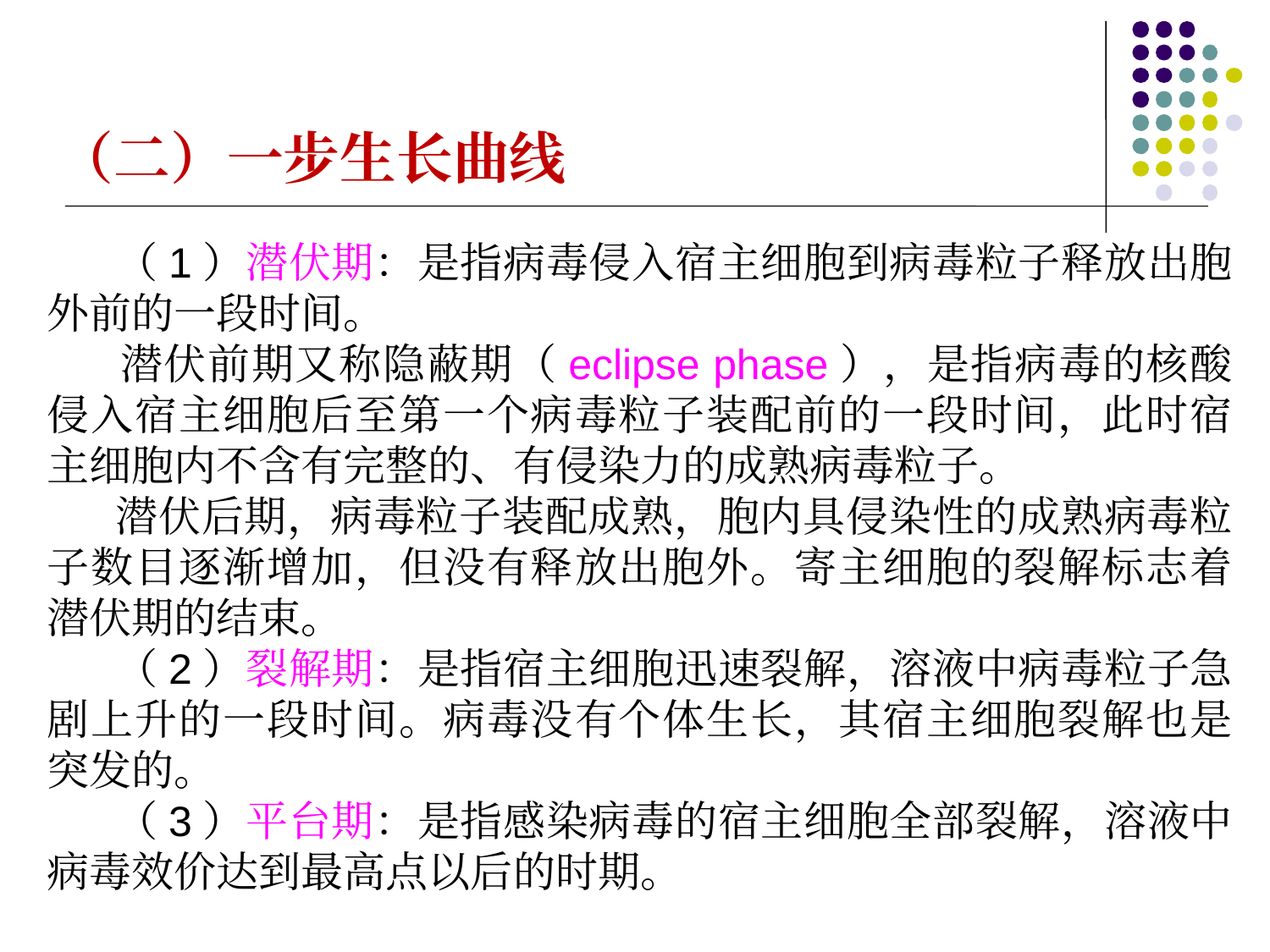

（二）一步生长曲线
     （1）潜伏期：是指病毒侵入宿主细胞到病毒粒子释放出胞外前的一段时间。
     潜伏前期又称隐蔽期（eclipse phase），是指病毒的核酸侵入宿主细胞后至第一个病毒粒子装配前的一段时间，此时宿主细胞内不含有完整的、有侵染力的成熟病毒粒子。
     潜伏后期，病毒粒子装配成熟，胞内具侵染性的成熟病毒粒子数目逐渐增加，但没有释放出胞外。寄主细胞的裂解标志着潜伏期的结束。
     （2）裂解期：是指宿主细胞迅速裂解，溶液中病毒粒子急剧上升的一段时间。病毒没有个体生长，其宿主细胞裂解也是突发的。
     （3）平台期：是指感染病毒的宿主细胞全部裂解，溶液中病毒效价达到最高点以后的时期。